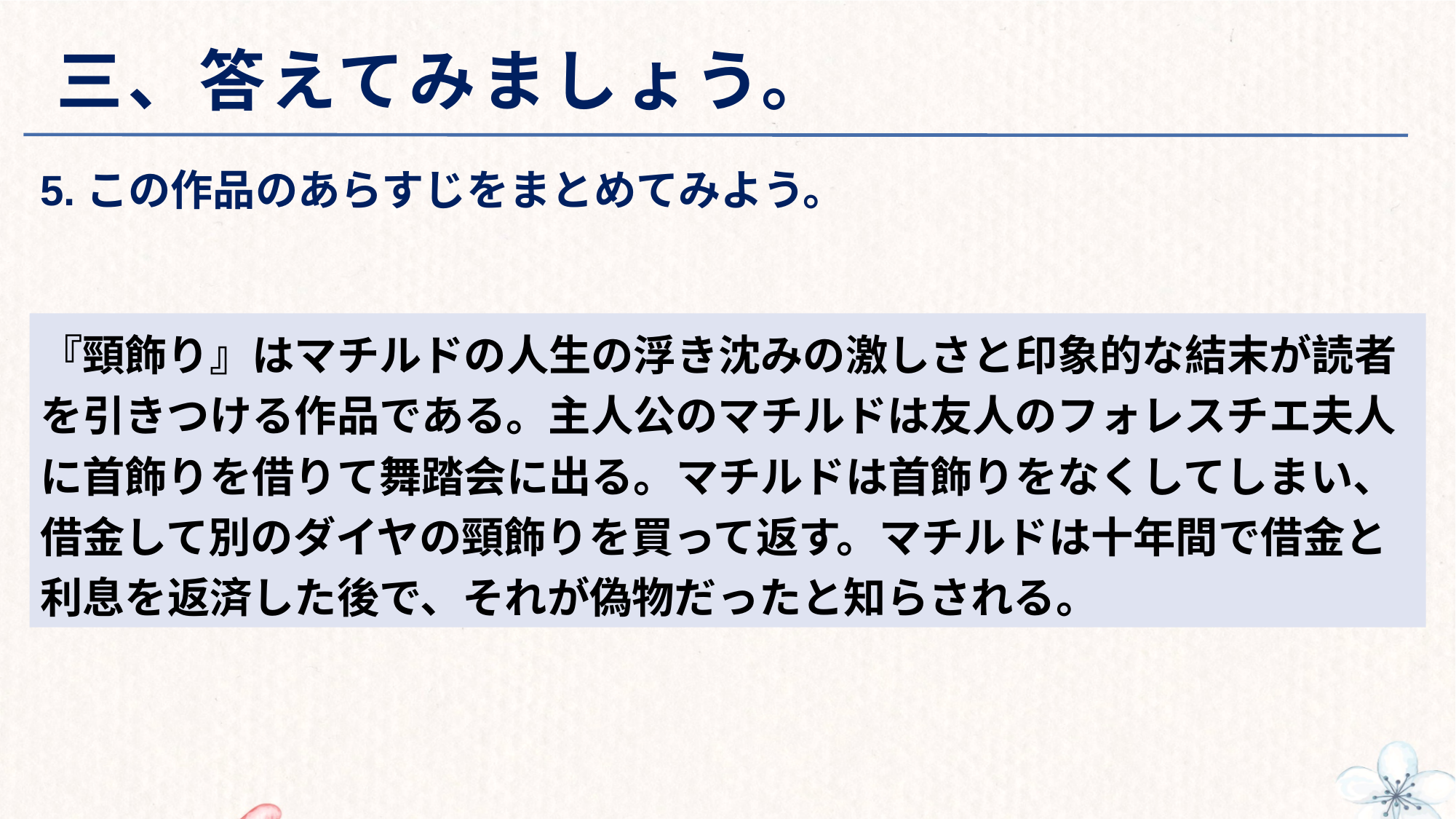

# 三、答えてみましょう。
5.この作品のあらすじをまとめてみよう。
『頸飾り』はマチルドの人生の浮き沈みの激しさと印象的な結末が読者を引きつける作品である。主人公のマチルドは友人のフォレスチエ夫人に首飾りを借りて舞踏会に出る。マチルドは首飾りをなくしてしまい、借金して別のダイヤの頸飾りを買って返す。マチルドは十年間で借金と利息を返済した後で、それが偽物だったと知らされる。